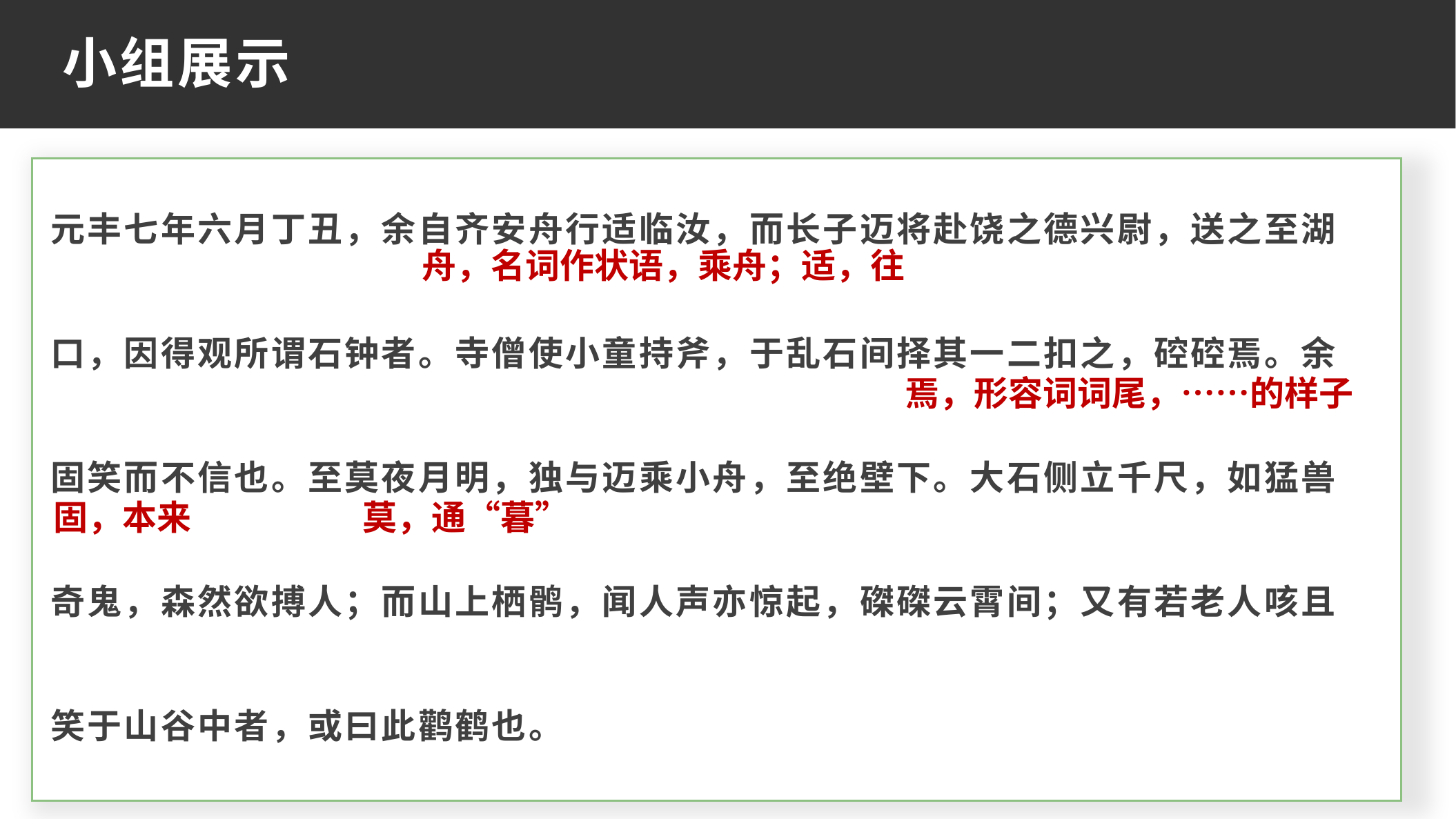

小组展示
元丰七年六月丁丑，余自齐安舟行适临汝，而长子迈将赴饶之德兴尉，送之至湖口，因得观所谓石钟者。寺僧使小童持斧，于乱石间择其一二扣之，硿硿焉。余固笑而不信也。至莫夜月明，独与迈乘小舟，至绝壁下。大石侧立千尺，如猛兽奇鬼，森然欲搏人；而山上栖鹘，闻人声亦惊起，磔磔云霄间；又有若老人咳且笑于山谷中者，或曰此鹳鹤也。

舟，名词作状语，乘舟；适，往
焉，形容词词尾，……的样子
固，本来
莫，通“暮”